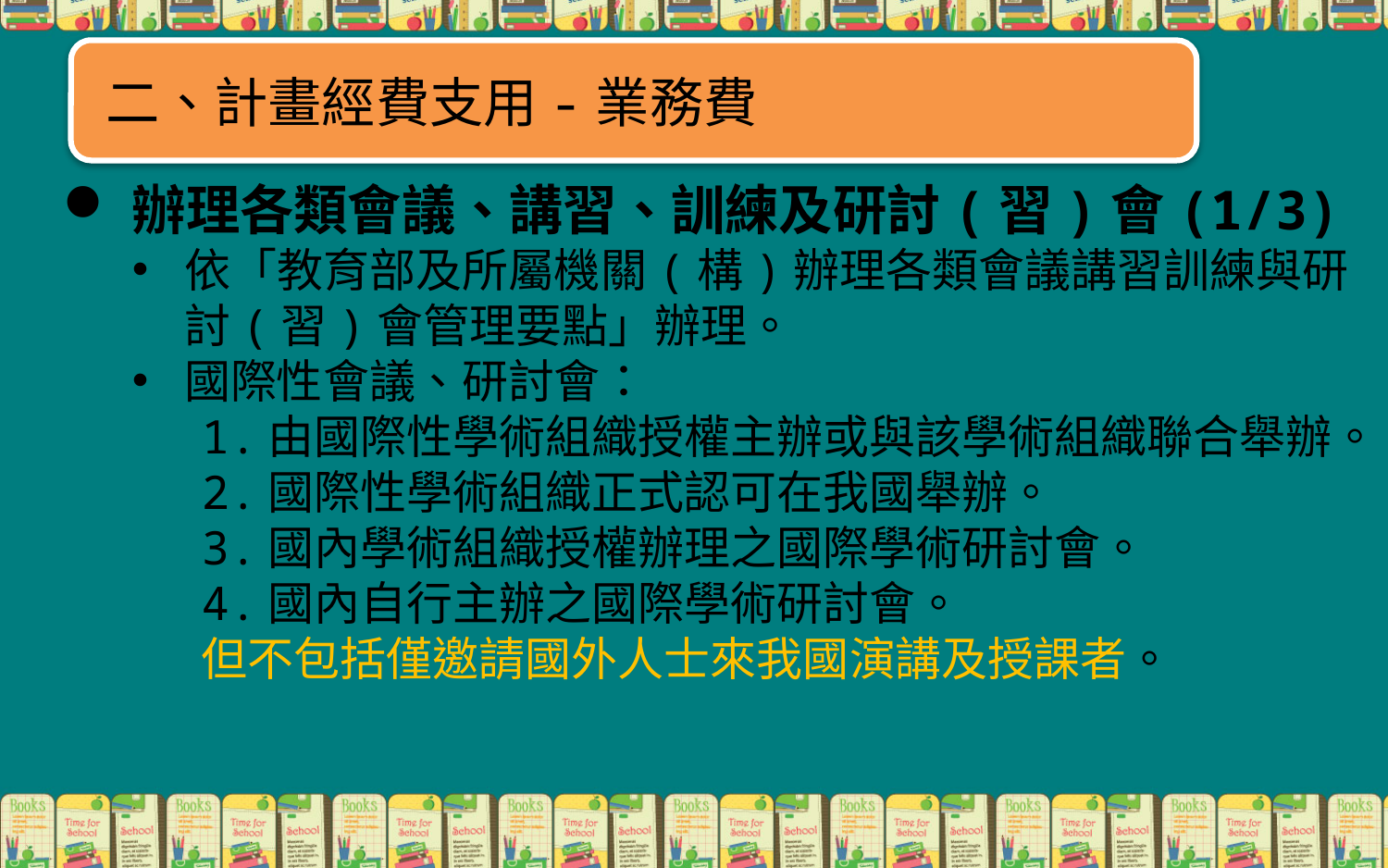

二、計畫經費支用-業務費
辦理各類會議、講習、訓練及研討(習)會(1/3)
依「教育部及所屬機關(構)辦理各類會議講習訓練與研討(習)會管理要點」辦理。
國際性會議、研討會：
1.由國際性學術組織授權主辦或與該學術組織聯合舉辦。
2.國際性學術組織正式認可在我國舉辦。
3.國內學術組織授權辦理之國際學術研討會。
4.國內自行主辦之國際學術研討會。
但不包括僅邀請國外人士來我國演講及授課者。